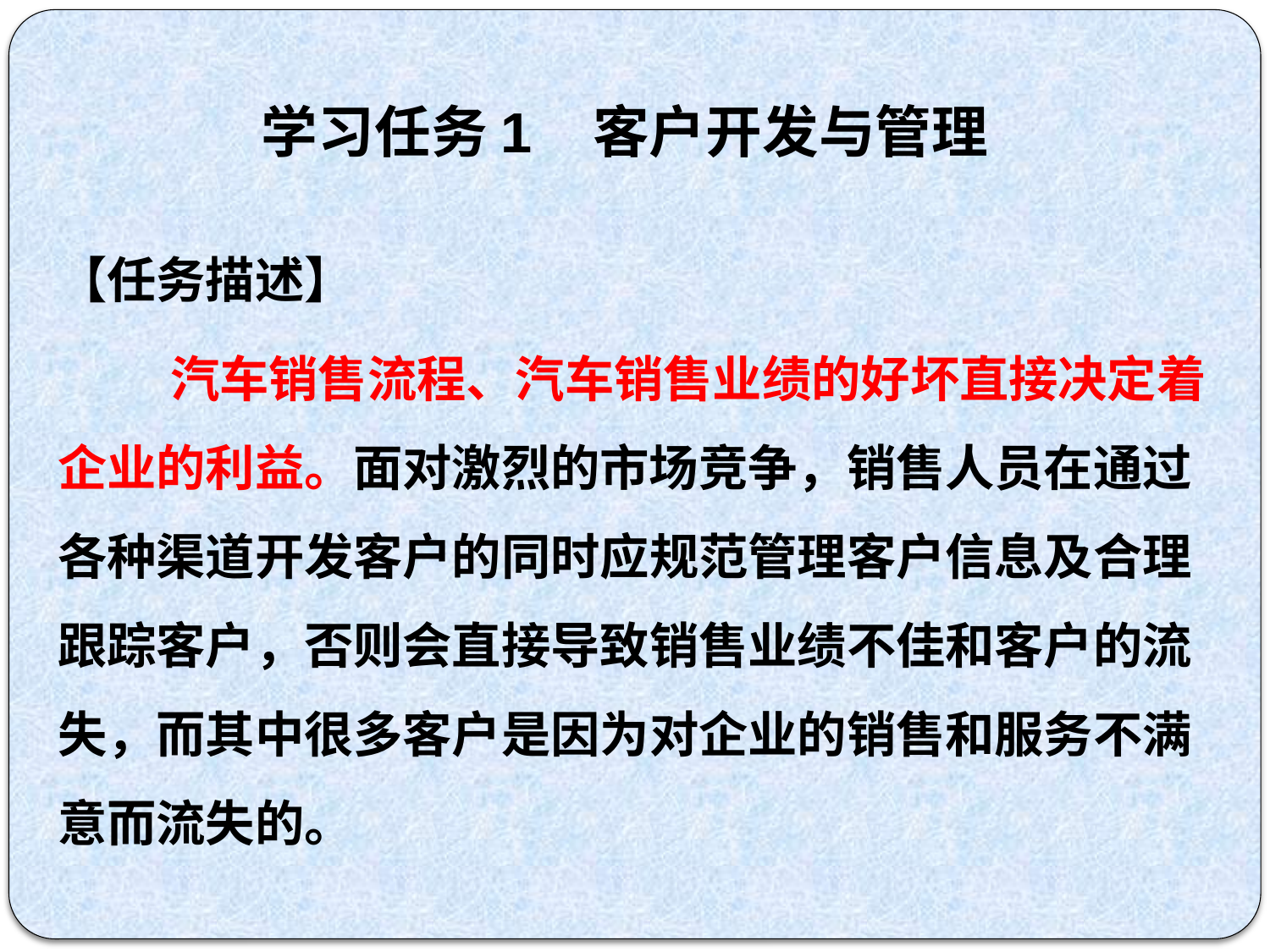

学习任务1   客户开发与管理
【任务描述】
         汽车销售流程、汽车销售业绩的好坏直接决定着企业的利益。面对激烈的市场竞争，销售人员在通过各种渠道开发客户的同时应规范管理客户信息及合理跟踪客户，否则会直接导致销售业绩不佳和客户的流失，而其中很多客户是因为对企业的销售和服务不满意而流失的。